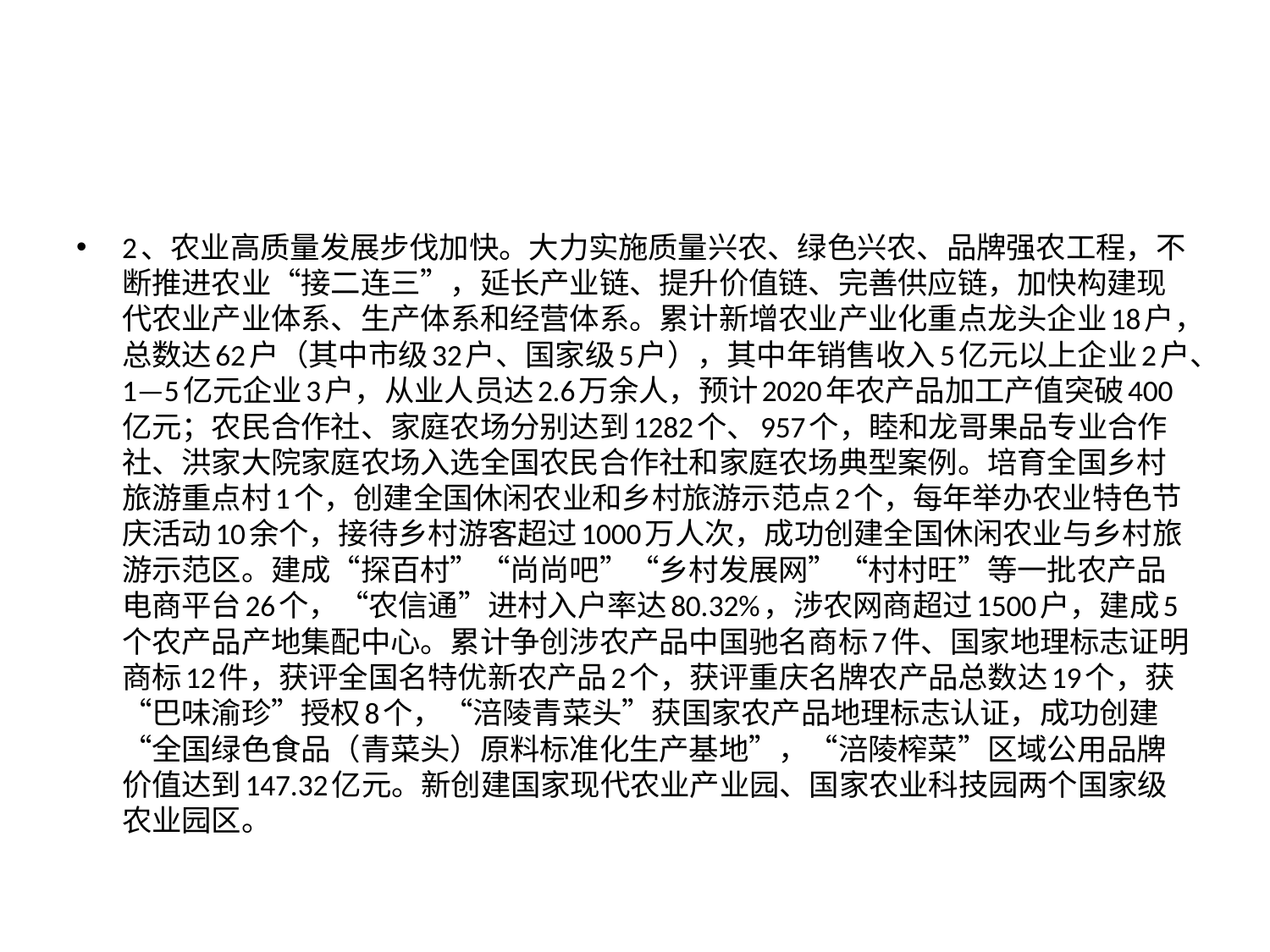

#
2、农业高质量发展步伐加快。大力实施质量兴农、绿色兴农、品牌强农工程，不断推进农业“接二连三”，延长产业链、提升价值链、完善供应链，加快构建现代农业产业体系、生产体系和经营体系。累计新增农业产业化重点龙头企业18户，总数达62户（其中市级32户、国家级5户），其中年销售收入5亿元以上企业2户、1—5亿元企业3户，从业人员达2.6万余人，预计2020年农产品加工产值突破400亿元；农民合作社、家庭农场分别达到1282个、957个，睦和龙哥果品专业合作社、洪家大院家庭农场入选全国农民合作社和家庭农场典型案例。培育全国乡村旅游重点村1个，创建全国休闲农业和乡村旅游示范点2个，每年举办农业特色节庆活动10余个，接待乡村游客超过1000万人次，成功创建全国休闲农业与乡村旅游示范区。建成“探百村”“尚尚吧”“乡村发展网”“村村旺”等一批农产品电商平台26个，“农信通”进村入户率达80.32%，涉农网商超过1500户，建成5个农产品产地集配中心。累计争创涉农产品中国驰名商标7件、国家地理标志证明商标12件，获评全国名特优新农产品2个，获评重庆名牌农产品总数达19个，获“巴味渝珍”授权8个，“涪陵青菜头”获国家农产品地理标志认证，成功创建“全国绿色食品（青菜头）原料标准化生产基地”，“涪陵榨菜”区域公用品牌价值达到147.32亿元。新创建国家现代农业产业园、国家农业科技园两个国家级农业园区。